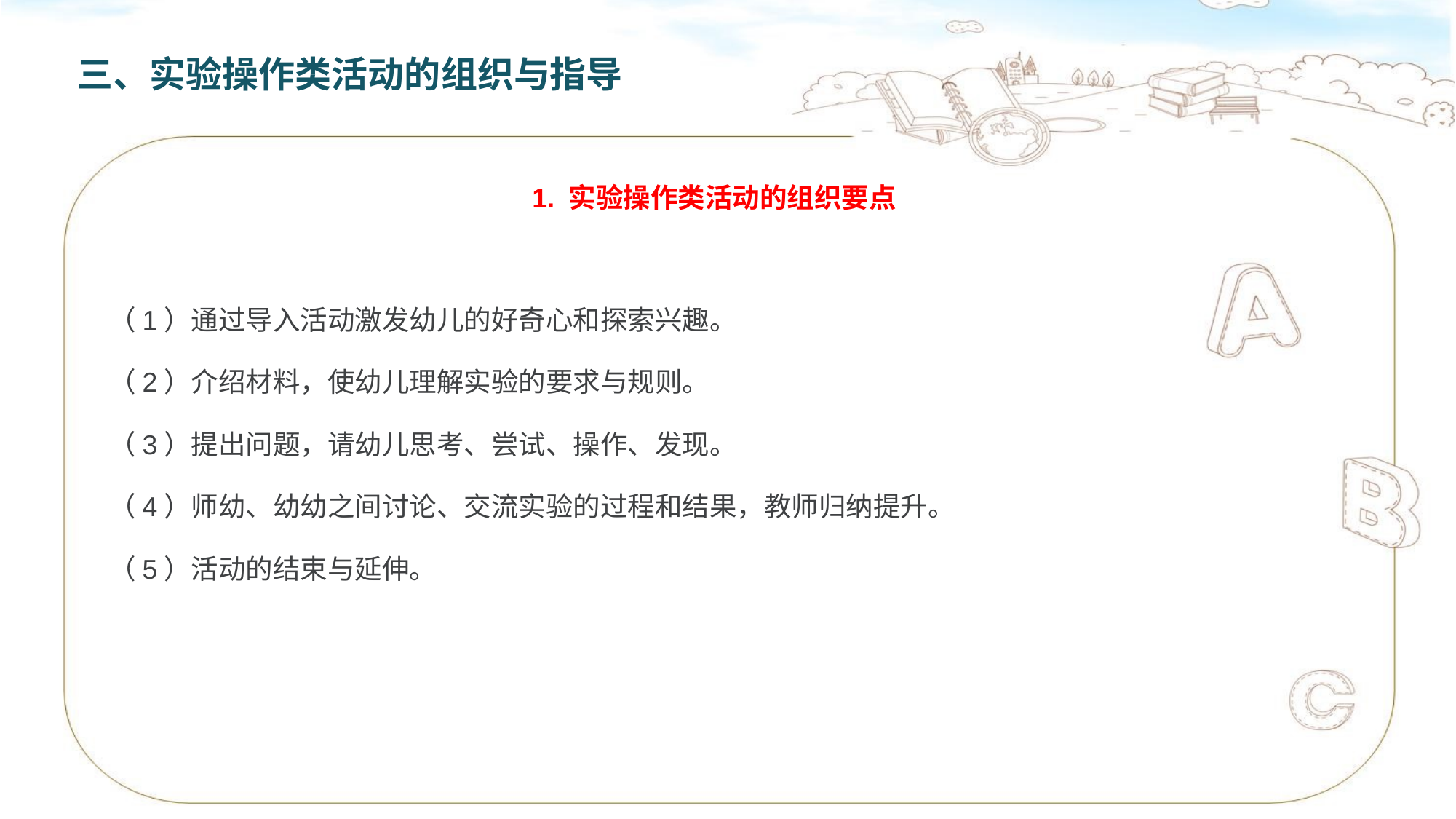

三、实验操作类活动的组织与指导
1. 实验操作类活动的组织要点
（1）通过导入活动激发幼儿的好奇心和探索兴趣。
（2）介绍材料，使幼儿理解实验的要求与规则。
（3）提出问题，请幼儿思考、尝试、操作、发现。
（4）师幼、幼幼之间讨论、交流实验的过程和结果，教师归纳提升。
（5）活动的结束与延伸。